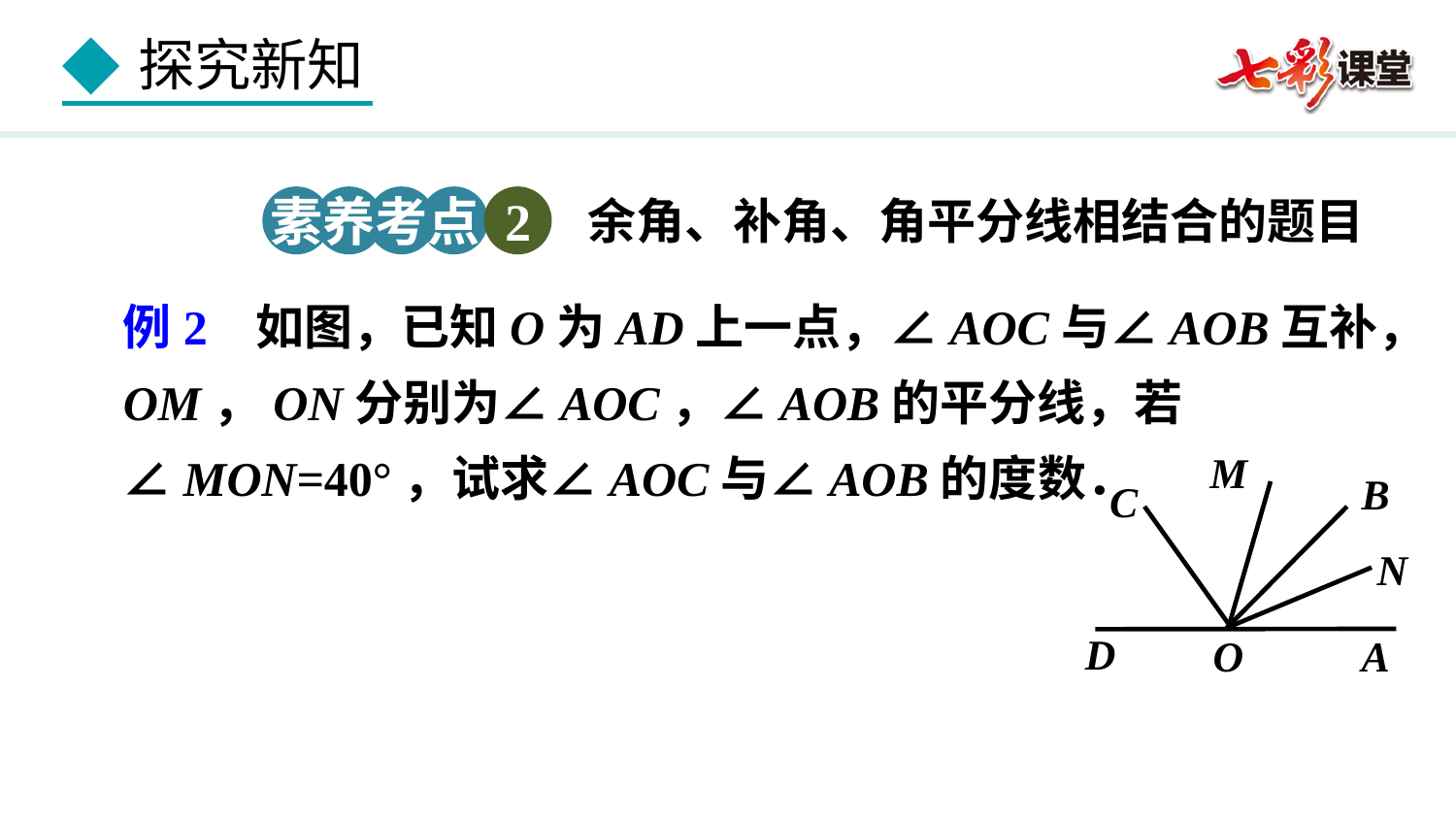

素养考点 2

余角、补角、角平分线相结合的题目
例2   如图，已知O为AD上一点，∠AOC与∠AOB互补，OM，ON分别为∠AOC，∠AOB的平分线，若∠MON=40°，试求∠AOC与∠AOB的度数．
M
B
C
N
D
O
A